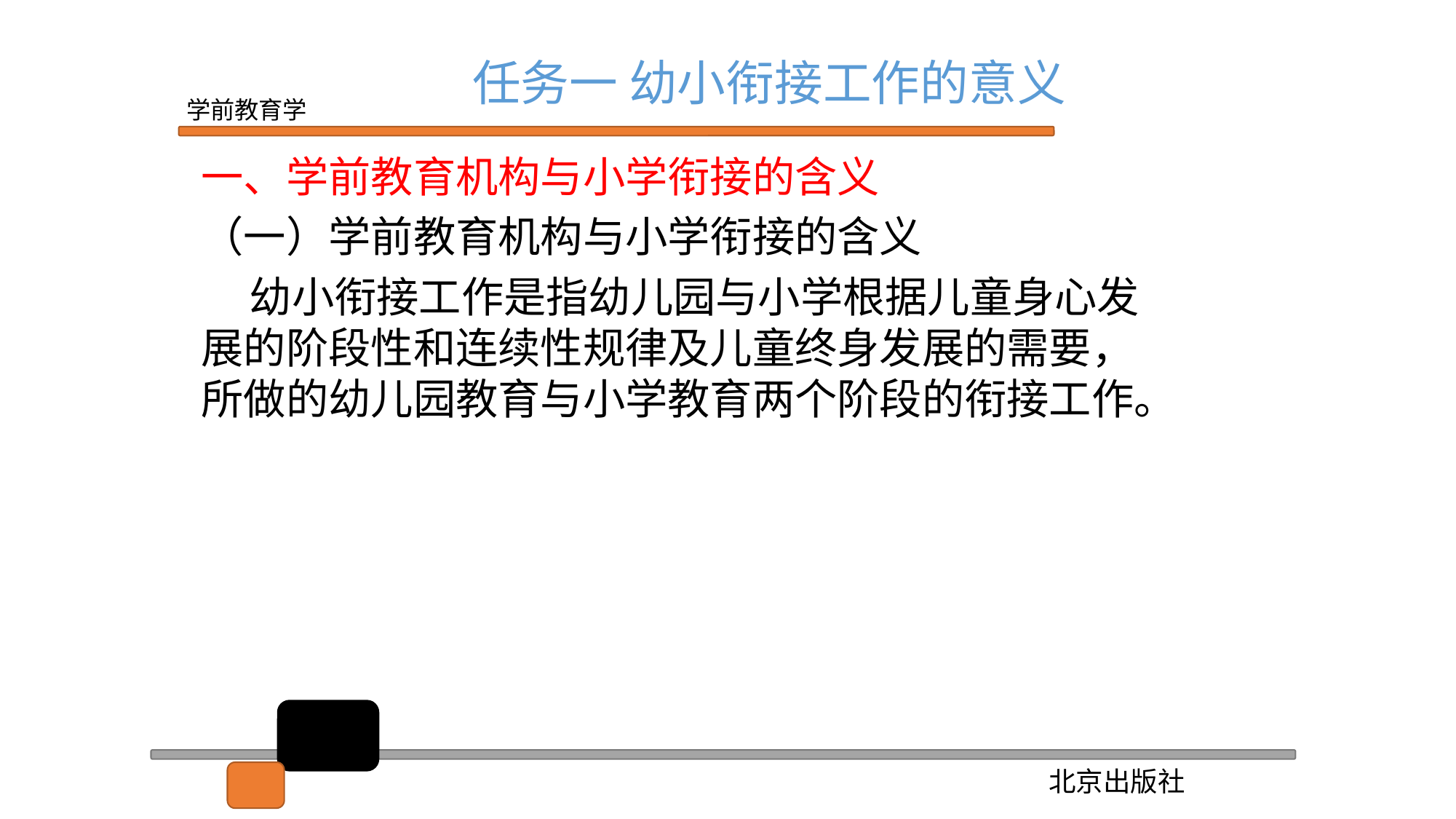

任务一 幼小衔接工作的意义
一、学前教育机构与小学衔接的含义
（一）学前教育机构与小学衔接的含义
    幼小衔接工作是指幼儿园与小学根据儿童身心发展的阶段性和连续性规律及儿童终身发展的需要，所做的幼儿园教育与小学教育两个阶段的衔接工作。